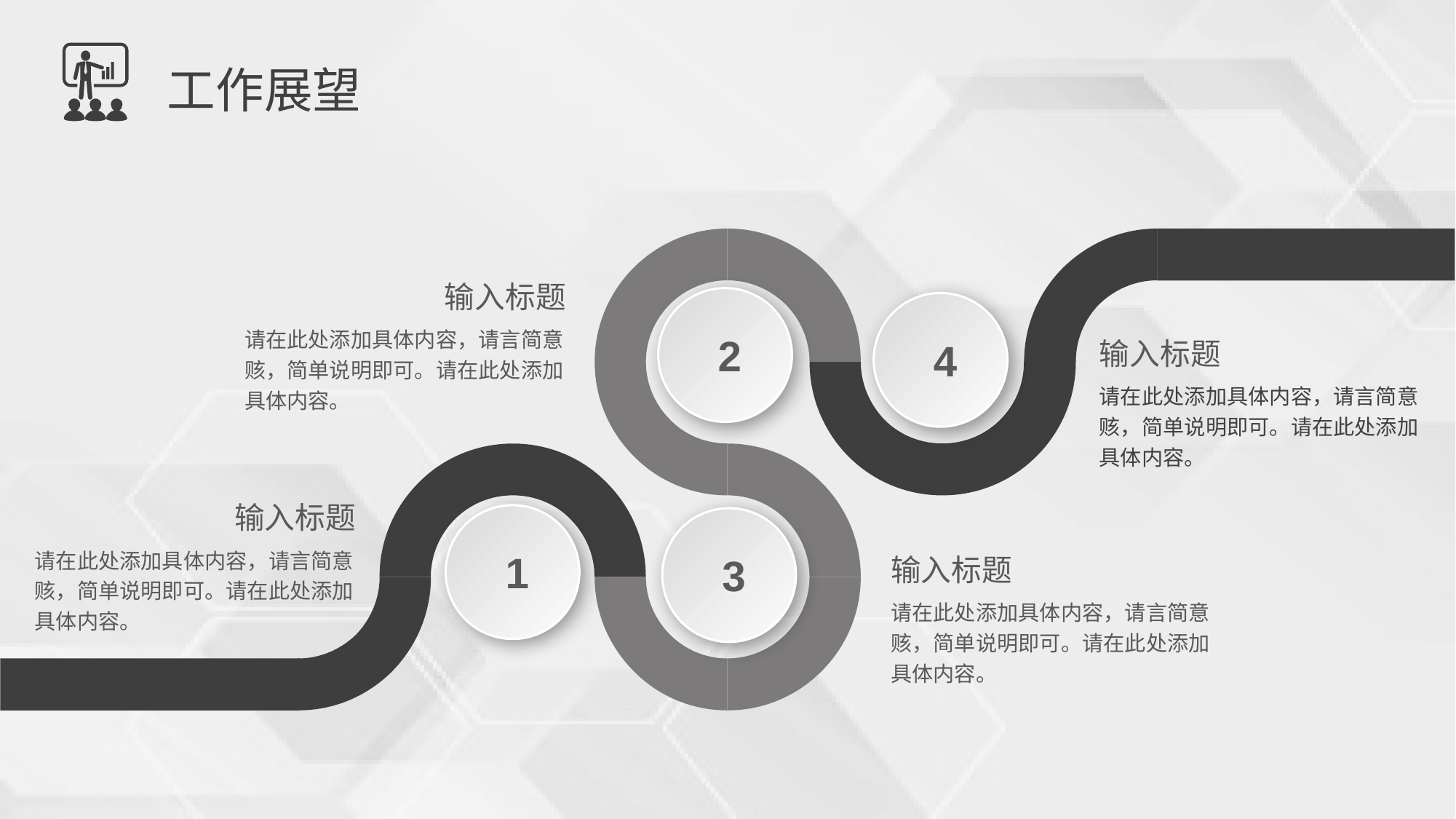

工作展望

输入标题

2

4
输入标题
请在此处添加具体内容，请言简意赅，简单说明即可。请在此处添加具体内容。
请在此处添加具体内容，请言简意赅，简单说明即可。请在此处添加具体内容。

输入标题

1

3
输入标题
请在此处添加具体内容，请言简意赅，简单说明即可。请在此处添加具体内容。
请在此处添加具体内容，请言简意赅，简单说明即可。请在此处添加具体内容。